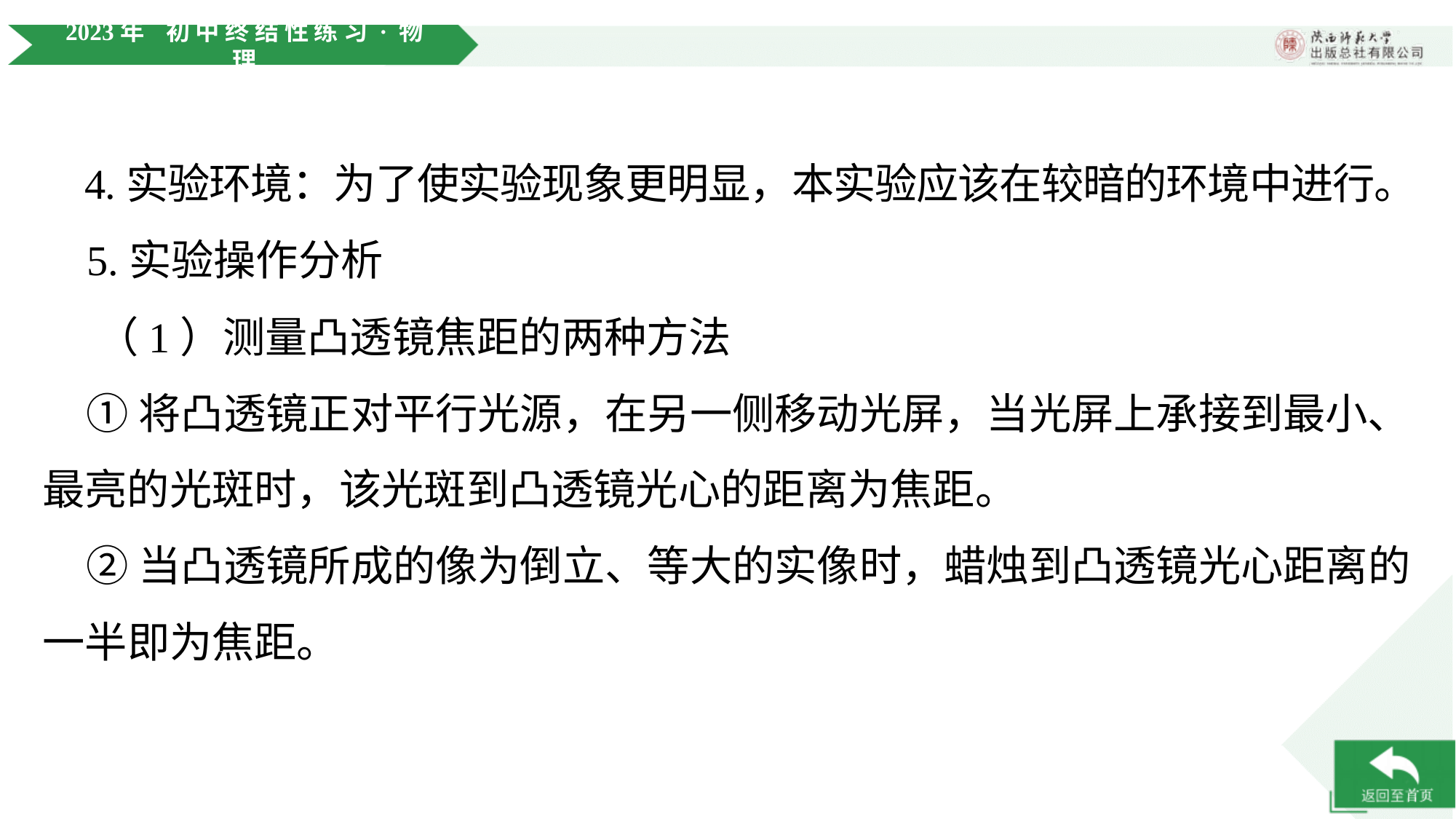

4.实验环境：为了使实验现象更明显，本实验应该在较暗的环境中进行。
    5.实验操作分析
    （1）测量凸透镜焦距的两种方法
    ①将凸透镜正对平行光源，在另一侧移动光屏，当光屏上承接到最小、最亮的光斑时，该光斑到凸透镜光心的距离为焦距。
    ②当凸透镜所成的像为倒立、等大的实像时，蜡烛到凸透镜光心距离的一半即为焦距。